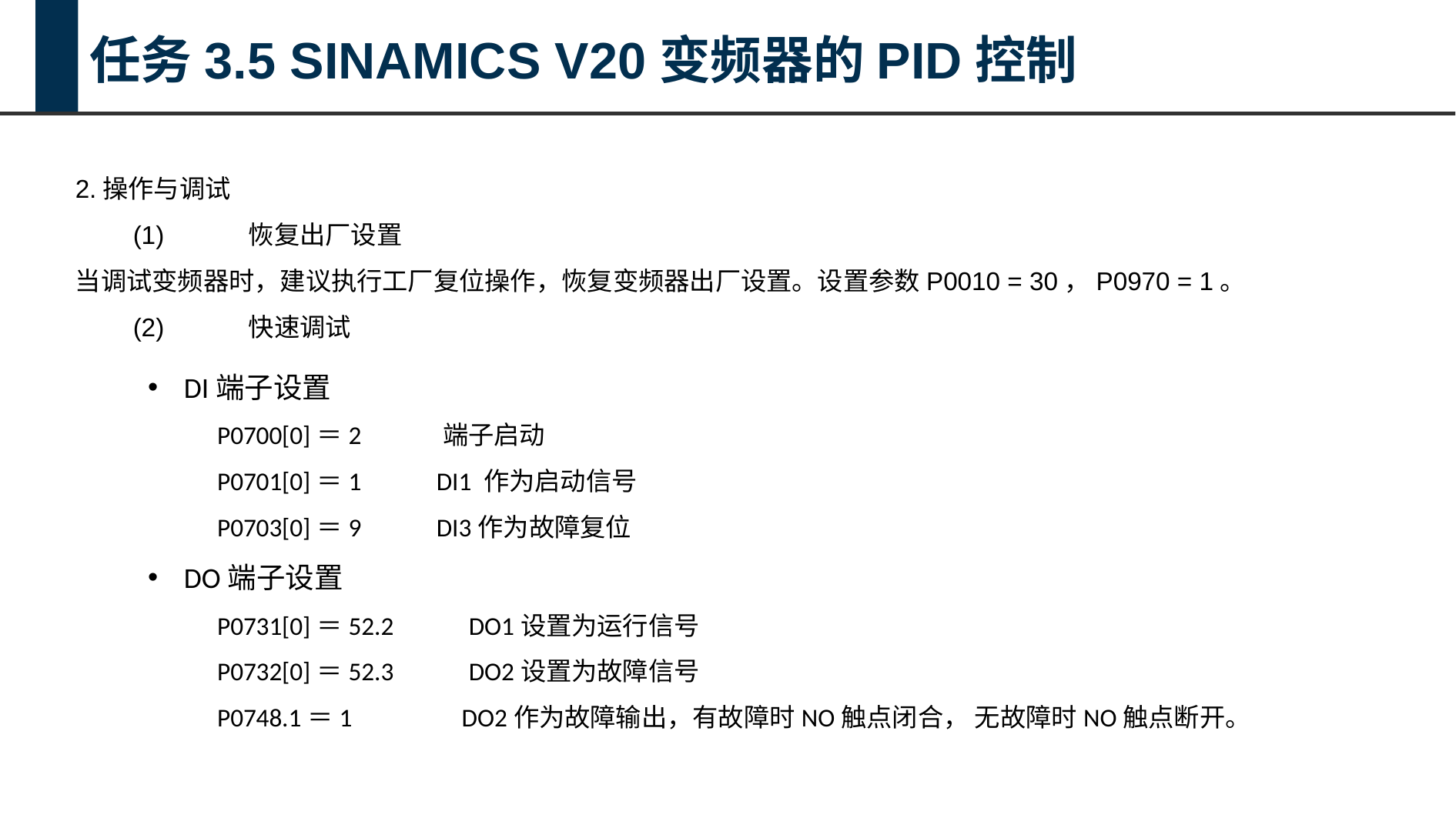

任务3.5 SINAMICS V20变频器的PID控制
2.操作与调试
(1)	恢复出厂设置
当调试变频器时，建议执行工厂复位操作，恢复变频器出厂设置。设置参数P0010 = 30，P0970 = 1。
(2)	快速调试
DI端子设置
            P0700[0]＝2             端子启动
            P0701[0]＝1             DI1 作为启动信号
            P0703[0]＝9             DI3作为故障复位
DO端子设置
            P0731[0]＝52.2             DO1设置为运行信号
            P0732[0]＝52.3             DO2设置为故障信号
            P0748.1＝1                   DO2作为故障输出，有故障时NO触点闭合， 无故障时NO触点断开。